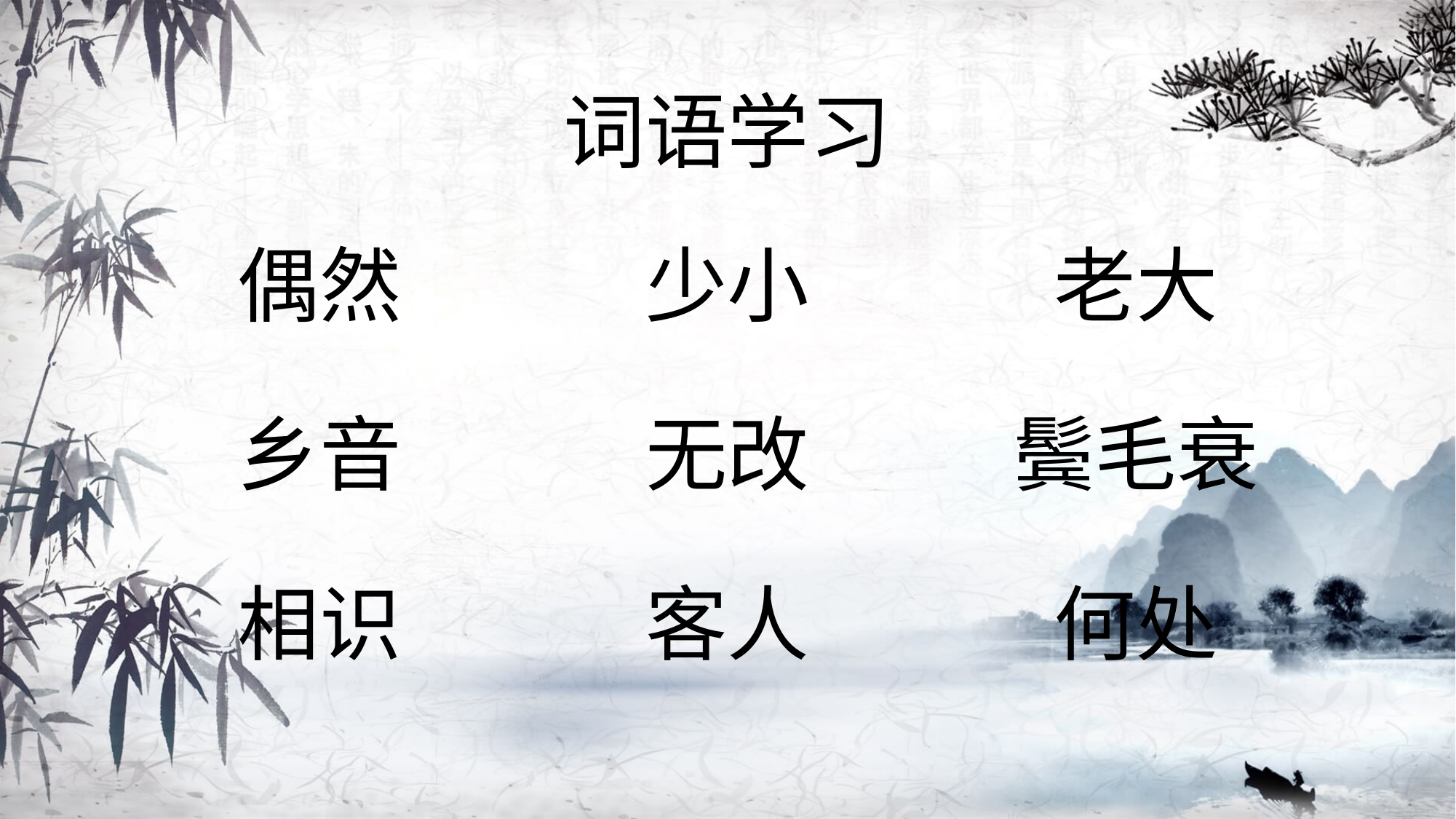

词语学习
偶然
少小
老大
乡音
无改
鬓毛衰
相识
客人
何处